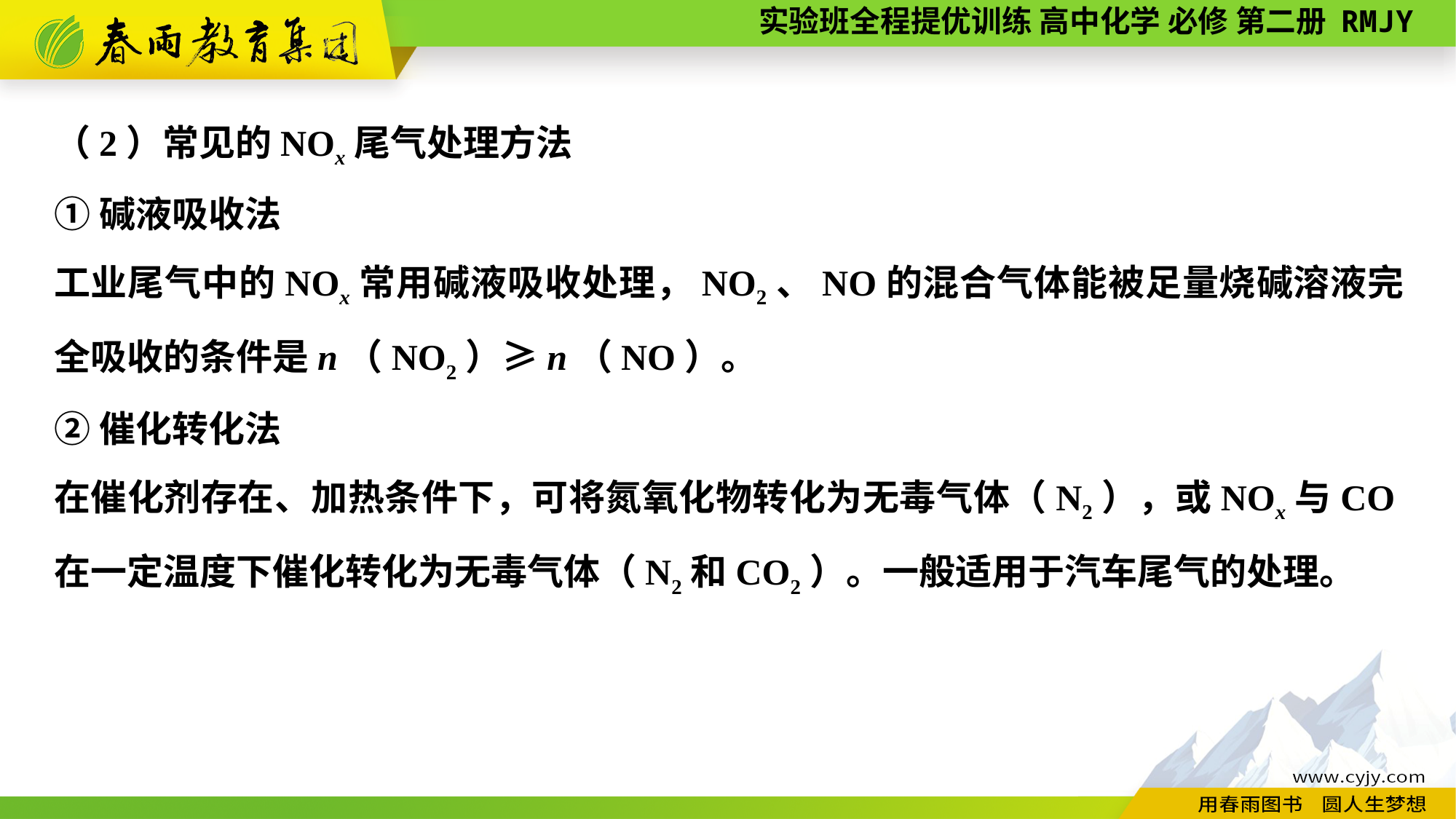

（2）常见的NOx尾气处理方法
①碱液吸收法
工业尾气中的NOx常用碱液吸收处理，NO2、NO的混合气体能被足量烧碱溶液完全吸收的条件是n（NO2）≥n（NO）。
②催化转化法
在催化剂存在、加热条件下，可将氮氧化物转化为无毒气体（N2），或NOx与CO在一定温度下催化转化为无毒气体（N2和CO2）。一般适用于汽车尾气的处理。